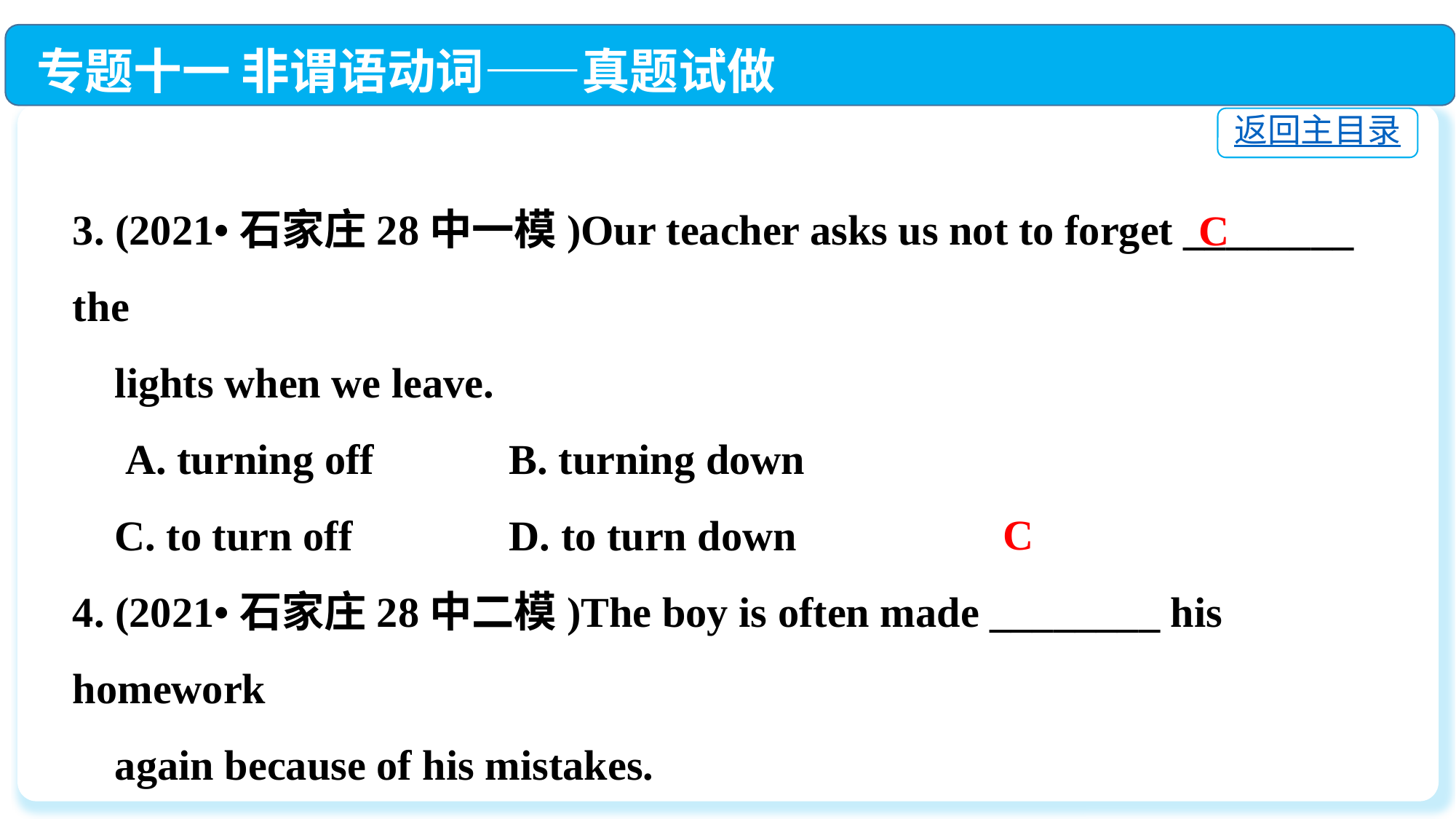

专题十一 非谓语动词——真题试做

返回主目录
3. (2021•石家庄28中一模)Our teacher asks us not to forget ________ the
    lights when we leave.
     A. turning off 		B. turning down
    C. to turn off		D. to turn down
4. (2021•石家庄28中二模)The boy is often made ________ his homework
    again because of his mistakes.
    A. do	B. doing	C. to do	D. done

C
C